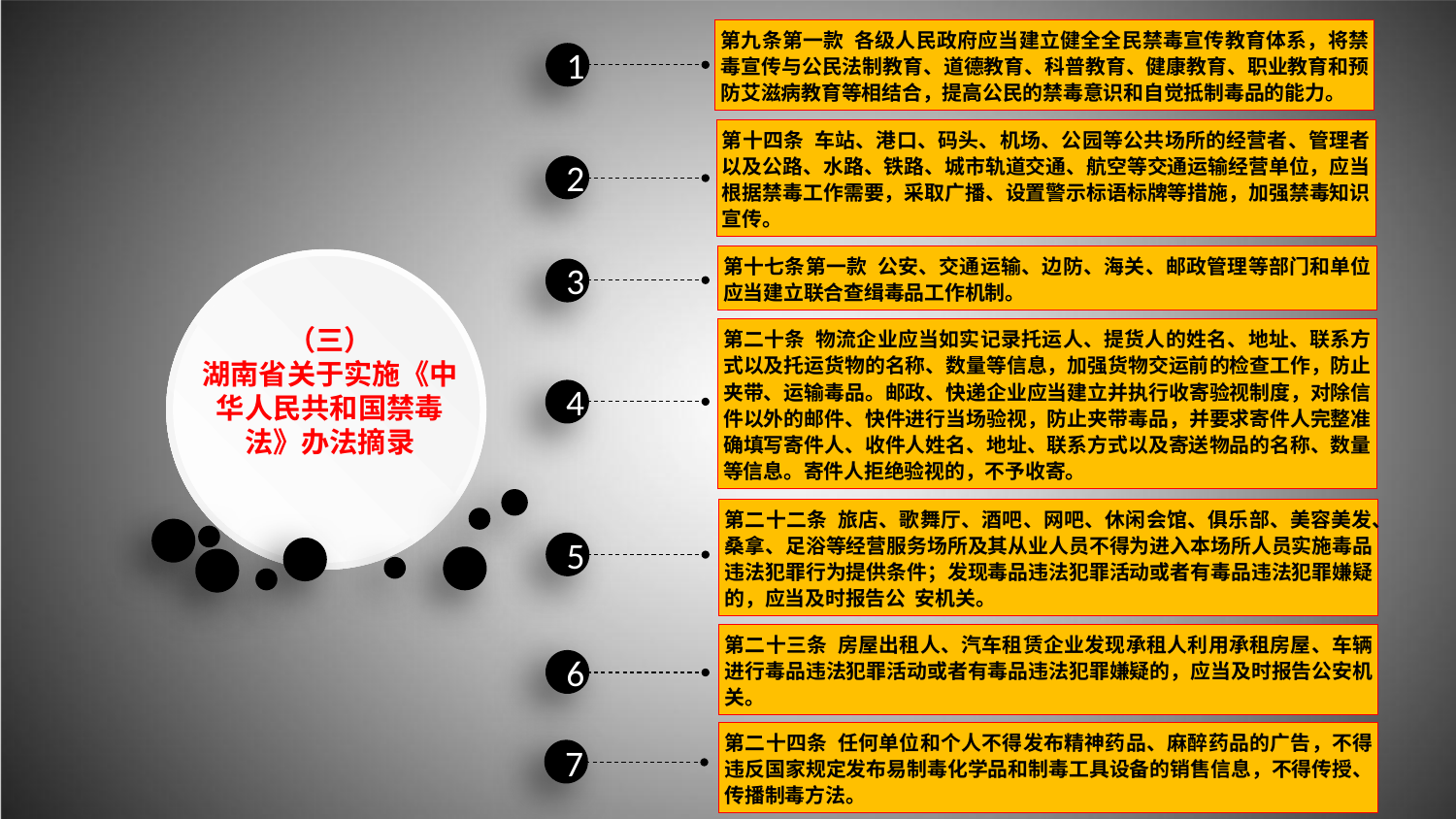

第九条第一款  各级人民政府应当建立健全全民禁毒宣传教育体系，将禁毒宣传与公民法制教育、道德教育、科普教育、健康教育、职业教育和预防艾滋病教育等相结合，提高公民的禁毒意识和自觉抵制毒品的能力。
1
第十四条  车站、港口、码头、机场、公园等公共场所的经营者、管理者以及公路、水路、铁路、城市轨道交通、航空等交通运输经营单位，应当根据禁毒工作需要，采取广播、设置警示标语标牌等措施，加强禁毒知识宣传。
2
第十七条第一款  公安、交通运输、边防、海关、邮政管理等部门和单位应当建立联合查缉毒品工作机制。

3
第二十条  物流企业应当如实记录托运人、提货人的姓名、地址、联系方式以及托运货物的名称、数量等信息，加强货物交运前的检查工作，防止夹带、运输毒品。邮政、快递企业应当建立并执行收寄验视制度，对除信件以外的邮件、快件进行当场验视，防止夹带毒品，并要求寄件人完整准确填写寄件人、收件人姓名、地址、联系方式以及寄送物品的名称、数量等信息。寄件人拒绝验视的，不予收寄。
（三）
湖南省关于实施《中华人民共和国禁毒法》办法摘录
4

第二十二条  旅店、歌舞厅、酒吧、网吧、休闲会馆、俱乐部、美容美发、桑拿、足浴等经营服务场所及其从业人员不得为进入本场所人员实施毒品违法犯罪行为提供条件；发现毒品违法犯罪活动或者有毒品违法犯罪嫌疑的，应当及时报告公  安机关。

5

第二十三条  房屋出租人、汽车租赁企业发现承租人利用承租房屋、车辆进行毒品违法犯罪活动或者有毒品违法犯罪嫌疑的，应当及时报告公安机关。
6
第二十四条  任何单位和个人不得发布精神药品、麻醉药品的广告，不得违反国家规定发布易制毒化学品和制毒工具设备的销售信息，不得传授、传播制毒方法。
7